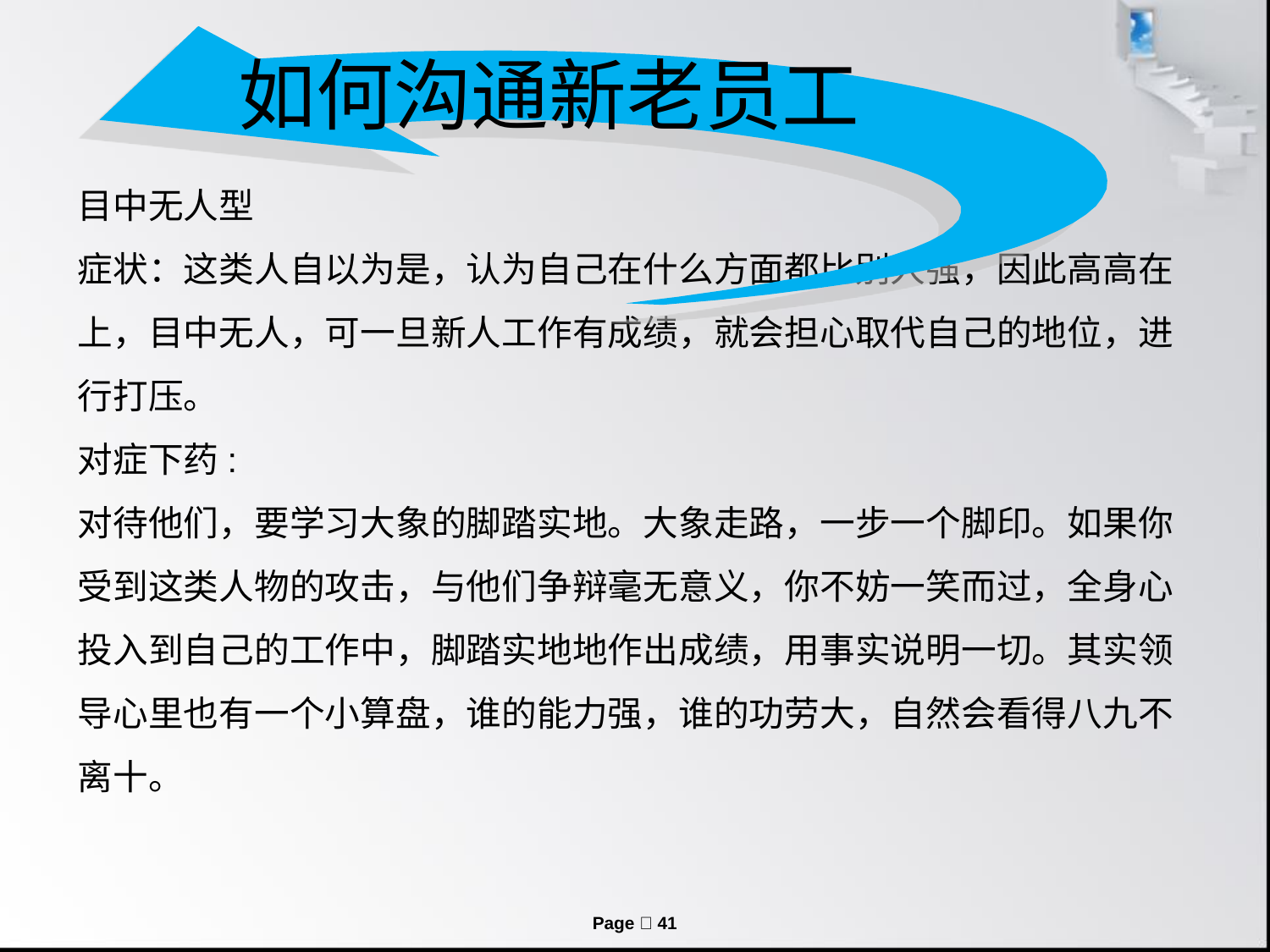

#

如何沟通新老员工
目中无人型
症状：这类人自以为是，认为自己在什么方面都比别人强，因此高高在上，目中无人，可一旦新人工作有成绩，就会担心取代自己的地位，进行打压。
对症下药:
对待他们，要学习大象的脚踏实地。大象走路，一步一个脚印。如果你受到这类人物的攻击，与他们争辩毫无意义，你不妨一笑而过，全身心投入到自己的工作中，脚踏实地地作出成绩，用事实说明一切。其实领导心里也有一个小算盘，谁的能力强，谁的功劳大，自然会看得八九不离十。